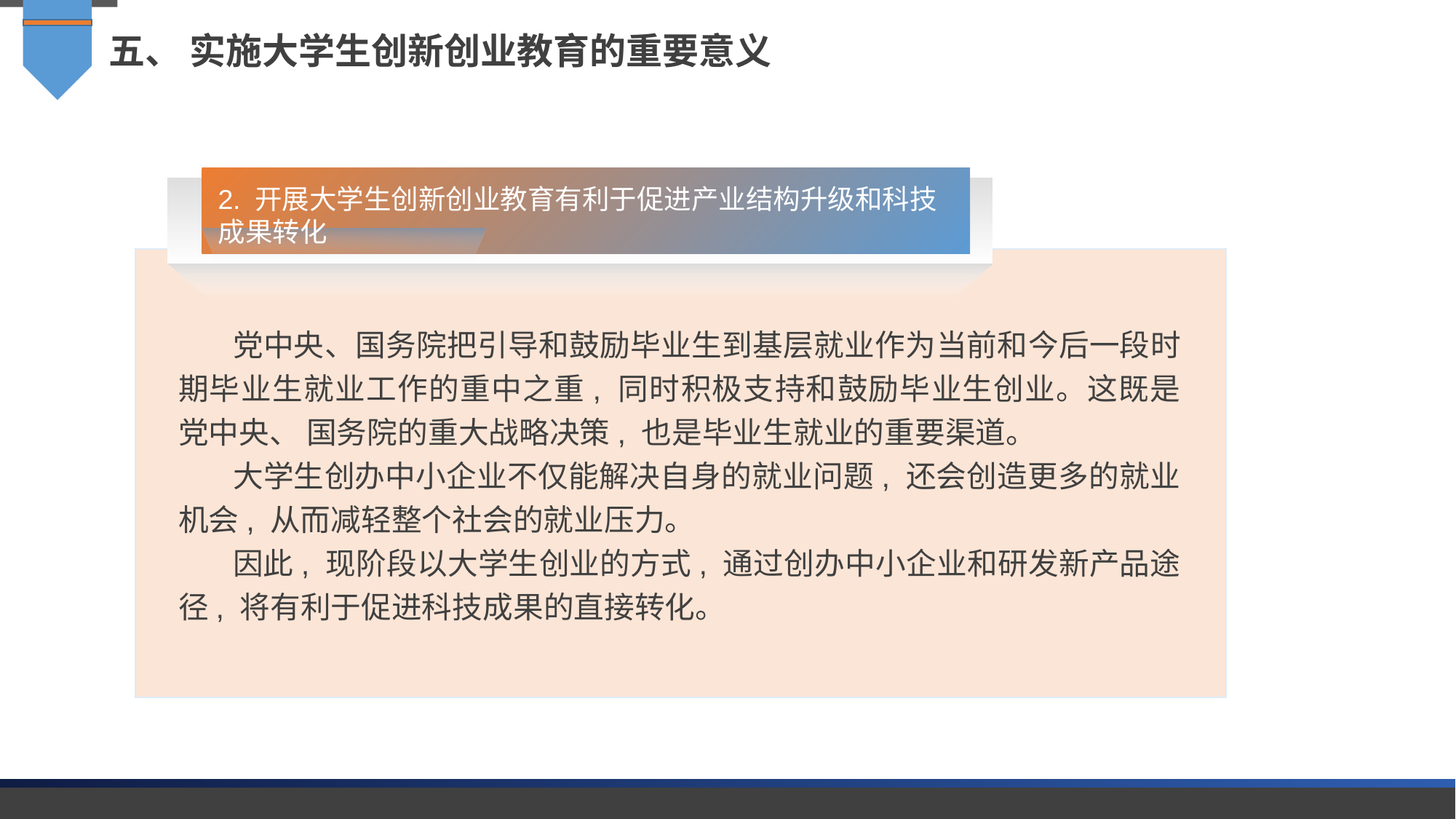

五、 实施大学生创新创业教育的重要意义

2. 开展大学生创新创业教育有利于促进产业结构升级和科技成果转化

党中央、国务院把引导和鼓励毕业生到基层就业作为当前和今后一段时期毕业生就业工作的重中之重, 同时积极支持和鼓励毕业生创业。这既是党中央、 国务院的重大战略决策, 也是毕业生就业的重要渠道。
大学生创办中小企业不仅能解决自身的就业问题, 还会创造更多的就业机会, 从而减轻整个社会的就业压力。
因此, 现阶段以大学生创业的方式, 通过创办中小企业和研发新产品途径, 将有利于促进科技成果的直接转化。